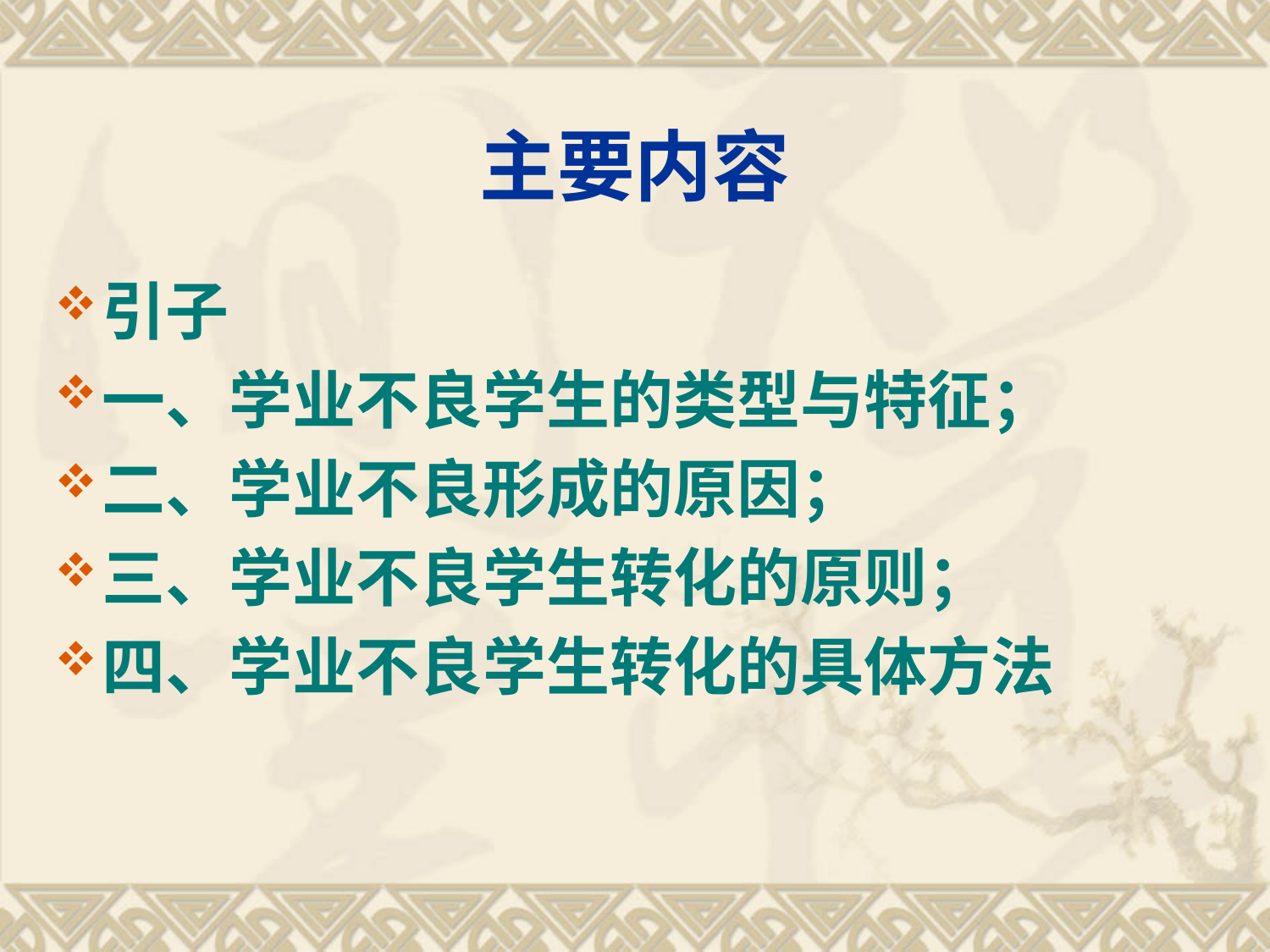

# 主要内容
引子
一、学业不良学生的类型与特征；
二、学业不良形成的原因；
三、学业不良学生转化的原则；
四、学业不良学生转化的具体方法